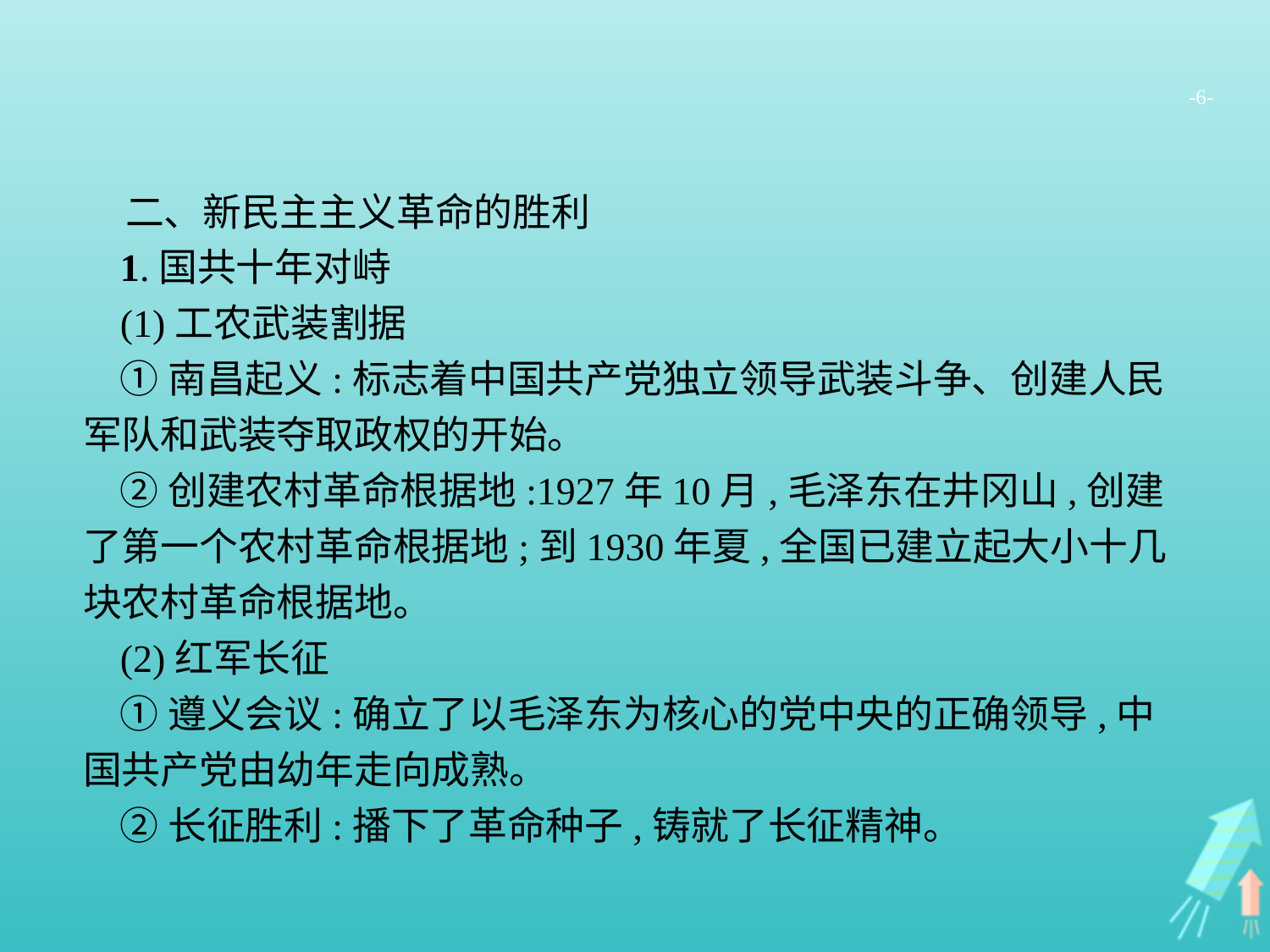

-6-
二、新民主主义革命的胜利
1.国共十年对峙
(1)工农武装割据
①南昌起义:标志着中国共产党独立领导武装斗争、创建人民军队和武装夺取政权的开始。
②创建农村革命根据地:1927年10月,毛泽东在井冈山,创建了第一个农村革命根据地;到1930年夏,全国已建立起大小十几块农村革命根据地。
(2)红军长征
①遵义会议:确立了以毛泽东为核心的党中央的正确领导,中国共产党由幼年走向成熟。
②长征胜利:播下了革命种子,铸就了长征精神。